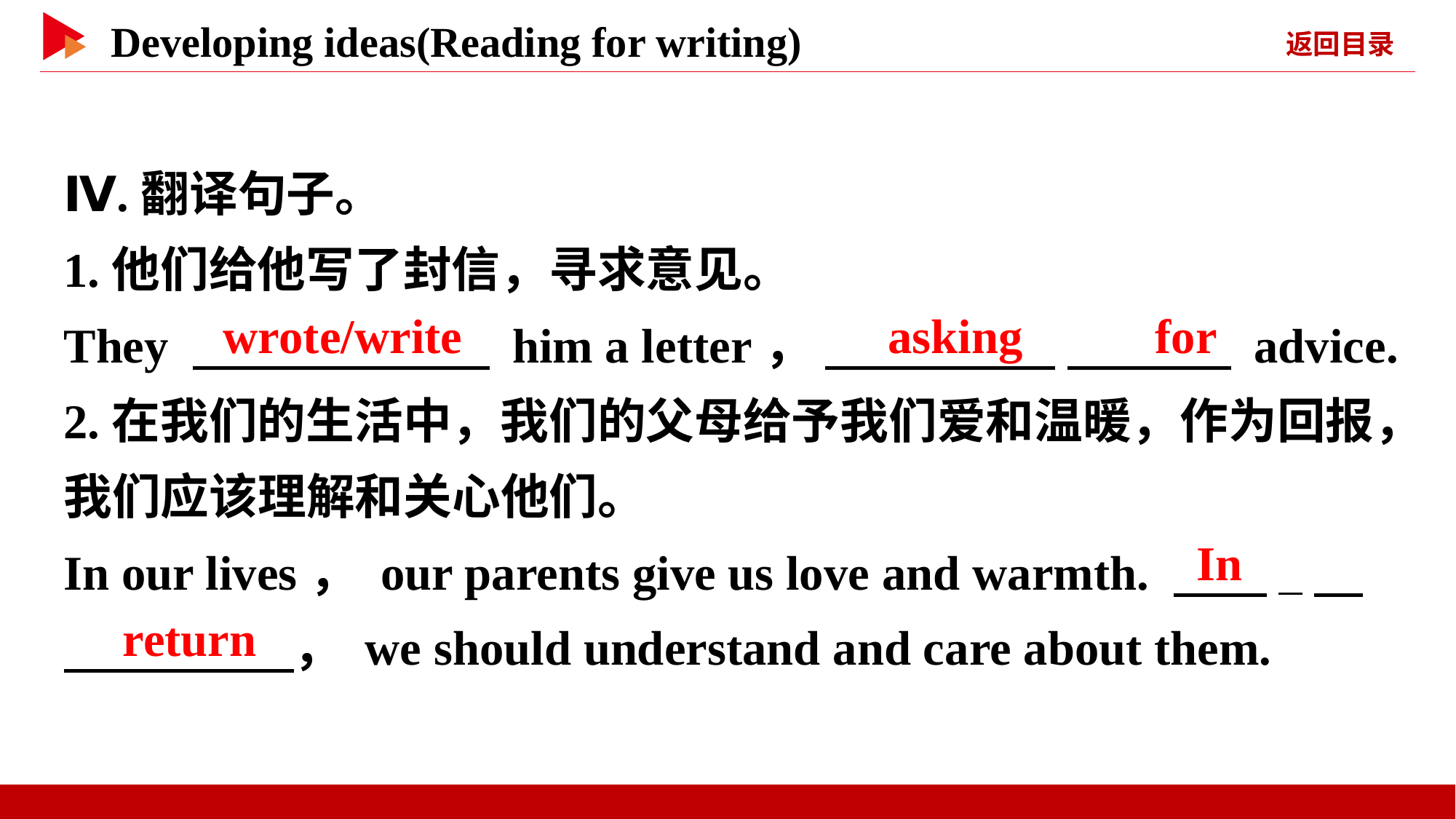

Ⅳ.翻译句子。
1.他们给他写了封信，寻求意见。
They 　                  　 him a letter， 　            　 　      　 advice.
2.在我们的生活中，我们的父母给予我们爱和温暖，作为回报，我们应该理解和关心他们。
In our lives， our parents give us love and warmth. 　    _
　            　， we should understand and care about them.
　wrote/write
　asking　 　for
　In
　return